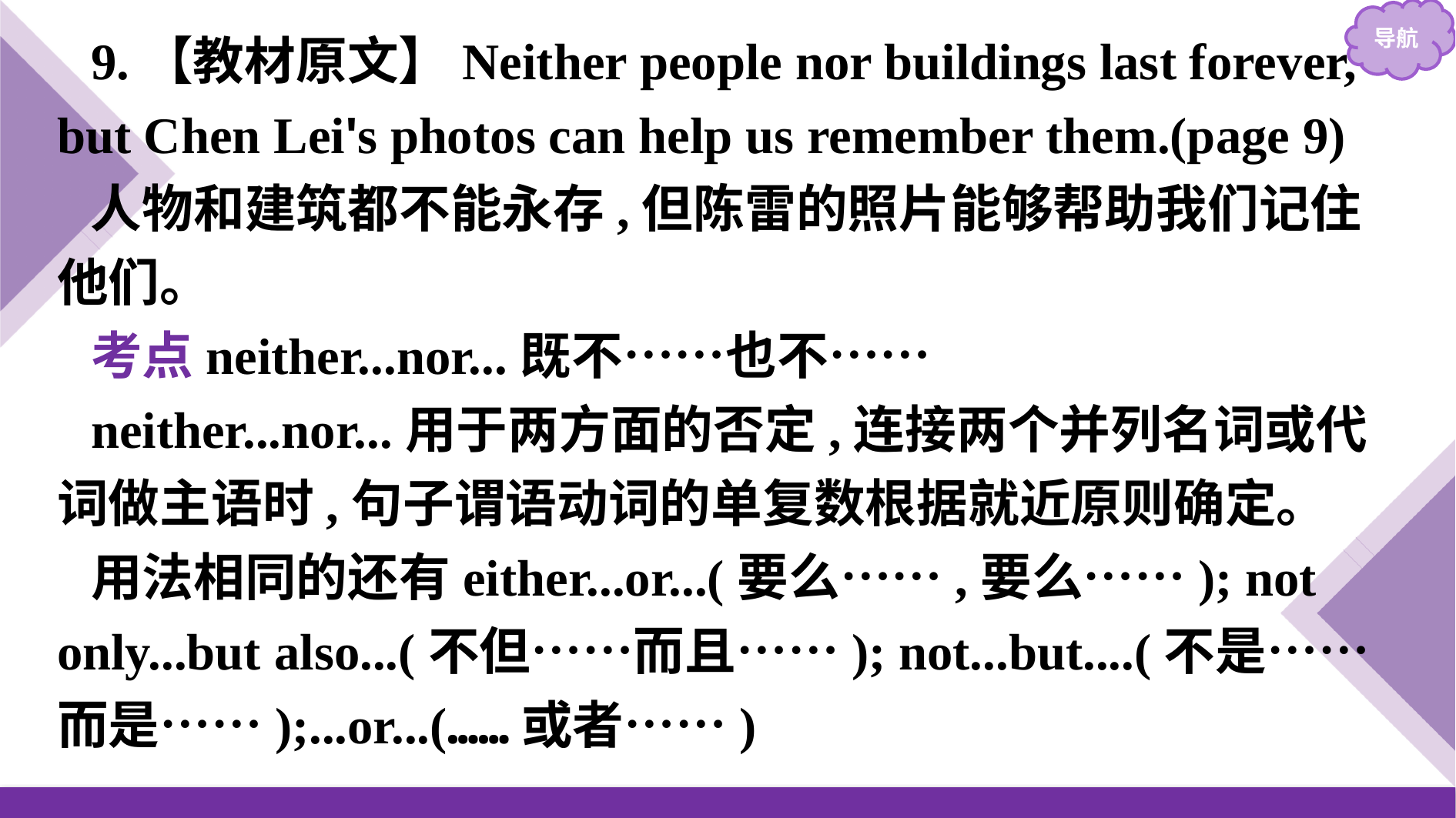

9.【教材原文】Neither people nor buildings last forever, but Chen Lei's photos can help us remember them.(page 9)
人物和建筑都不能永存,但陈雷的照片能够帮助我们记住他们。
考点neither...nor...既不……也不……
neither...nor...用于两方面的否定,连接两个并列名词或代词做主语时,句子谓语动词的单复数根据就近原则确定。
用法相同的还有either...or...(要么……,要么……); not only...but also...(不但……而且……); not...but....(不是……而是……);...or...(……或者……)